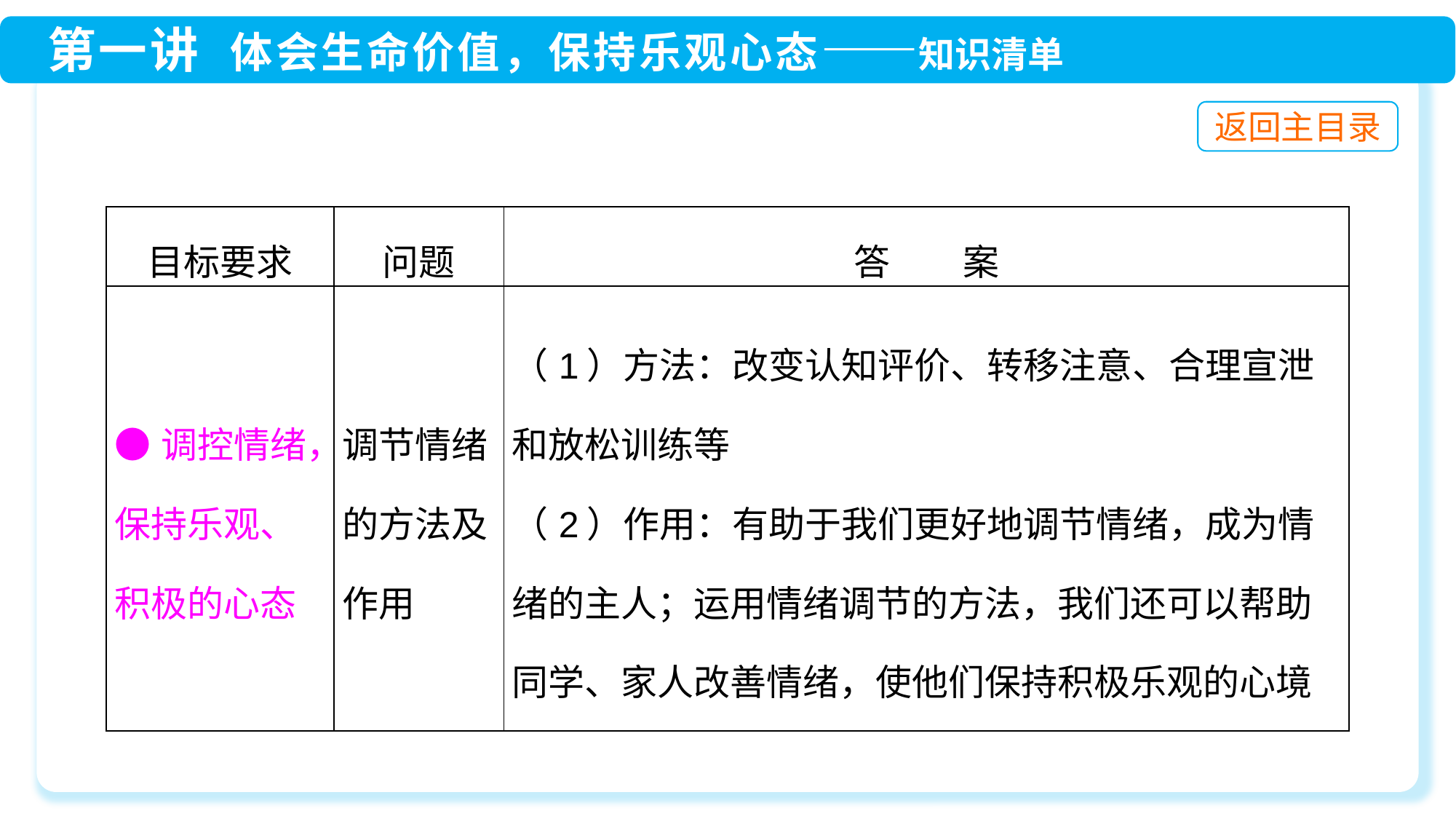

| 目标要求 | 问题 | 答　　案 |
| --- | --- | --- |
| ●调控情绪，保持乐观、积极的心态 | 调节情绪的方法及作用 | （1）方法：改变认知评价、转移注意、合理宣泄和放松训练等 （2）作用：有助于我们更好地调节情绪，成为情绪的主人；运用情绪调节的方法，我们还可以帮助同学、家人改善情绪，使他们保持积极乐观的心境 |